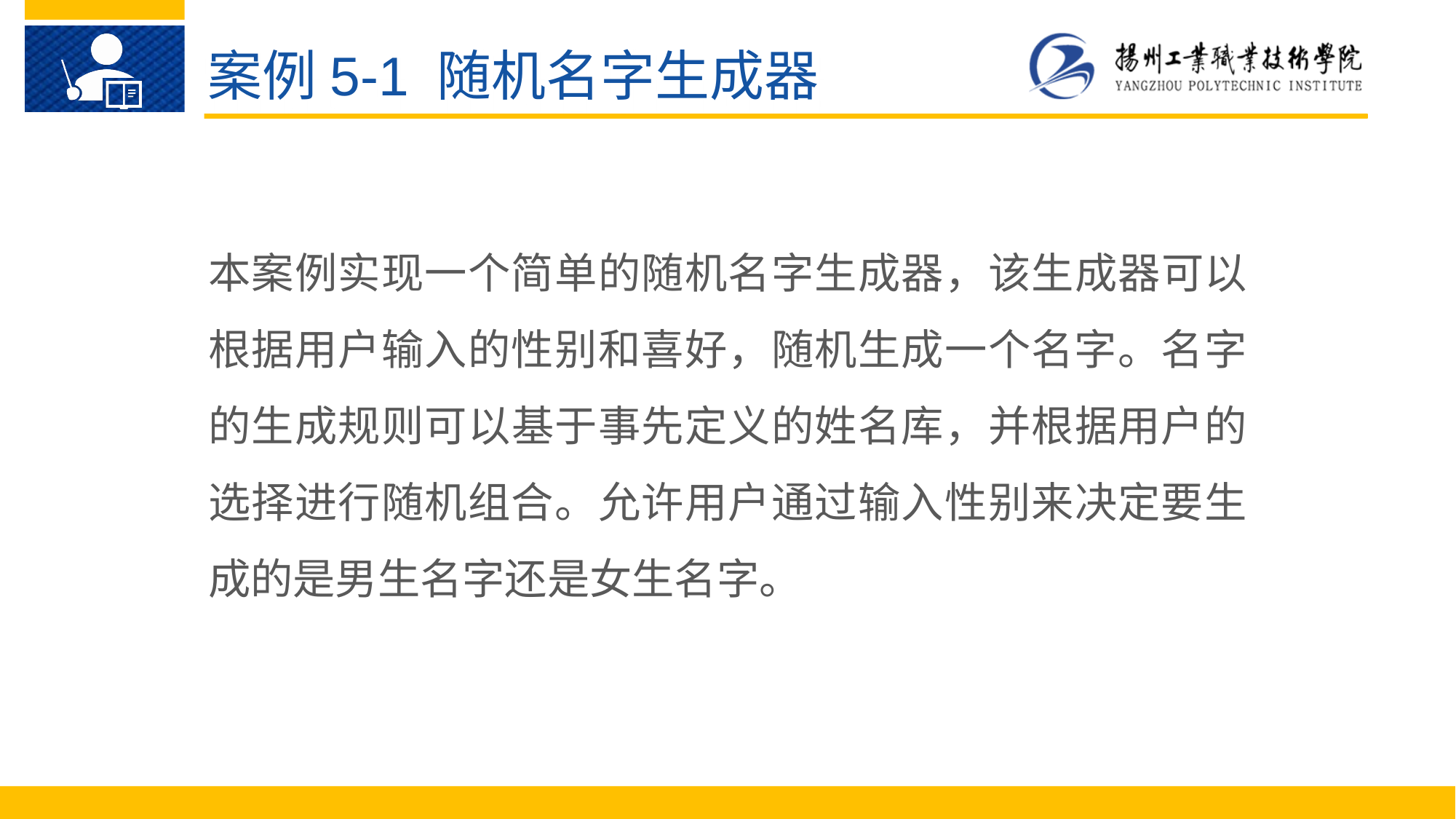

案例5-1 随机名字生成器
本案例实现一个简单的随机名字生成器，该生成器可以根据用户输入的性别和喜好，随机生成一个名字。名字的生成规则可以基于事先定义的姓名库，并根据用户的选择进行随机组合。允许用户通过输入性别来决定要生成的是男生名字还是女生名字。